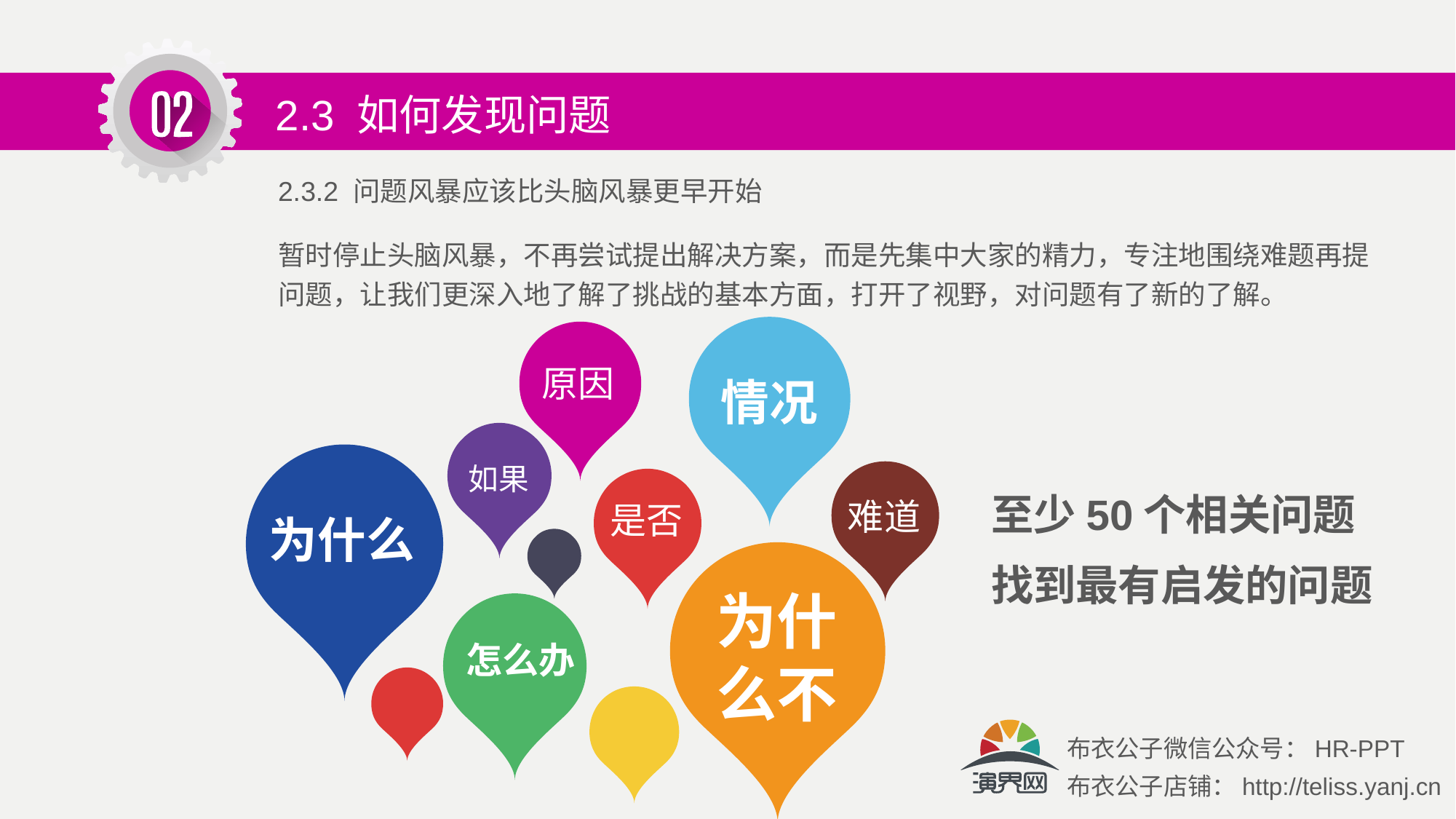

2.3 如何发现问题
2.3.2 问题风暴应该比头脑风暴更早开始
暂时停止头脑风暴，不再尝试提出解决方案，而是先集中大家的精力，专注地围绕难题再提问题，让我们更深入地了解了挑战的基本方面，打开了视野，对问题有了新的了解。

原因
情况

如果

至少50个相关问题
找到最有启发的问题
难道
是否
为什么

为什
么不

怎么办